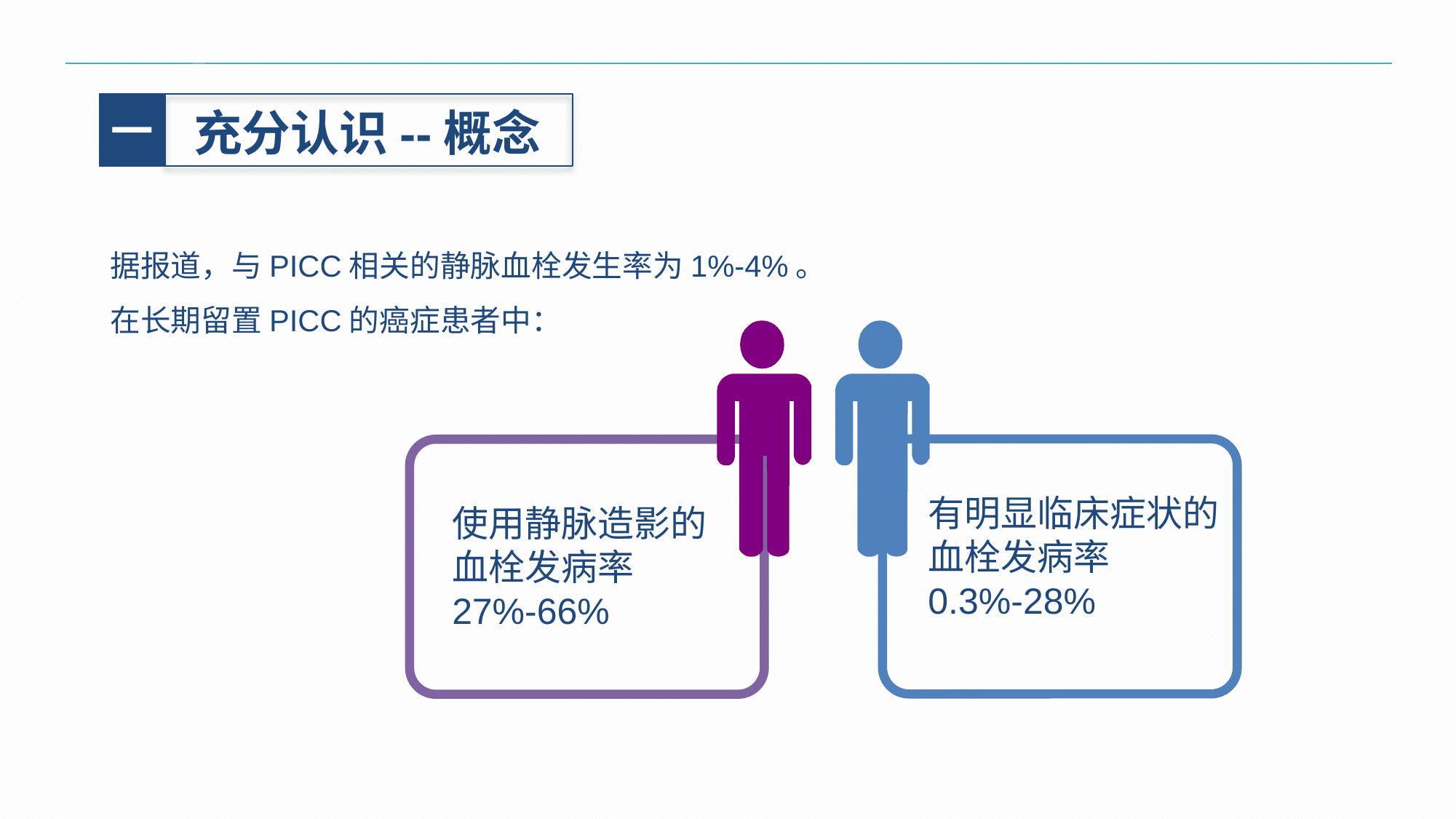

一

充分认识--概念
据报道，与PICC相关的静脉血栓发生率为1%-4%。
在长期留置PICC的癌症患者中：

有明显临床症状的
血栓发病率
0.3%-28%
使用静脉造影的
血栓发病率
27%-66%